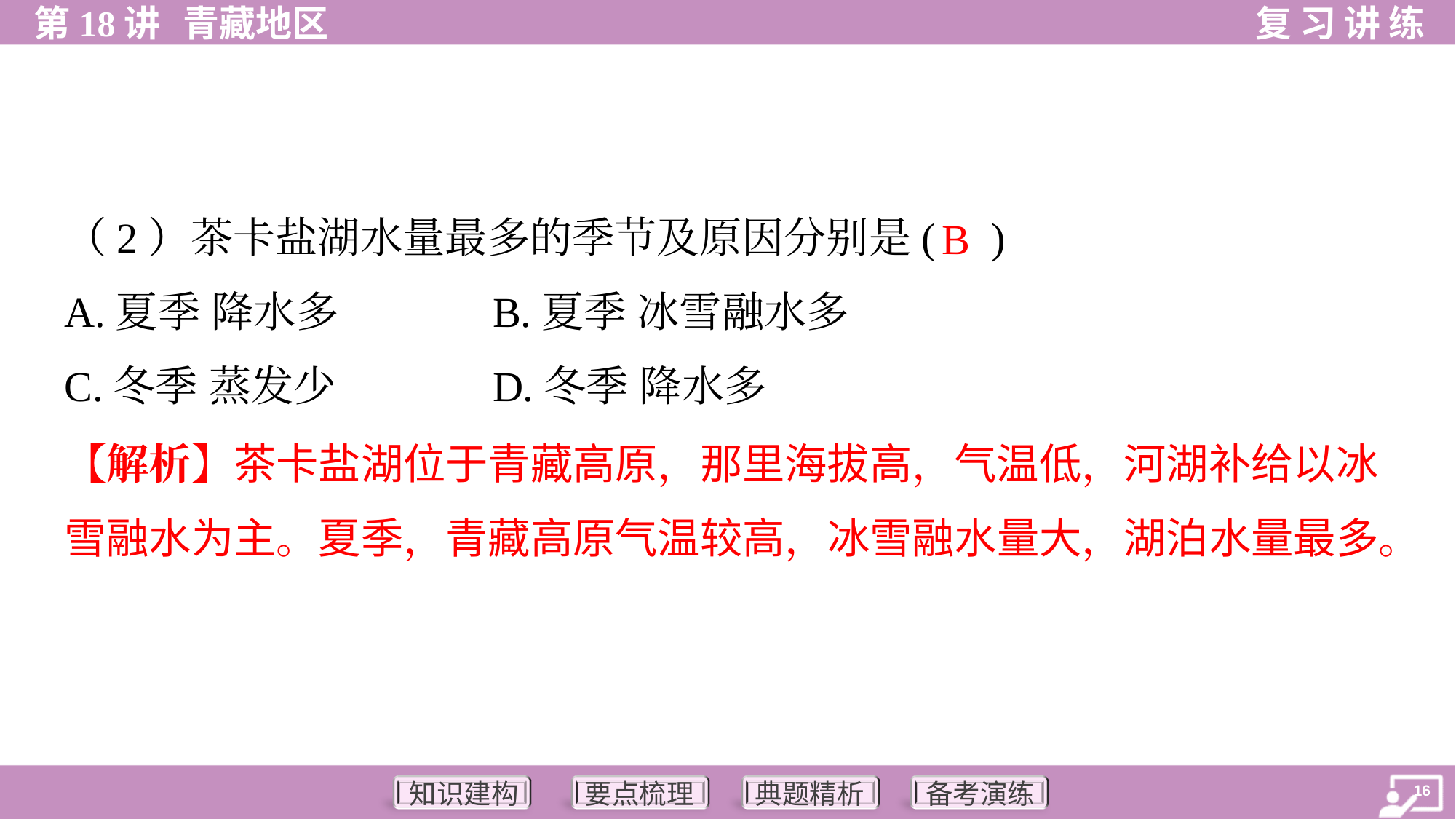

（2）茶卡盐湖水量最多的季节及原因分别是(     )
B
A.夏季 降水多	B.夏季 冰雪融水多
C.冬季 蒸发少	D.冬季 降水多
【解析】茶卡盐湖位于青藏高原，那里海拔高，气温低，河湖补给以冰
雪融水为主。夏季，青藏高原气温较高，冰雪融水量大，湖泊水量最多。